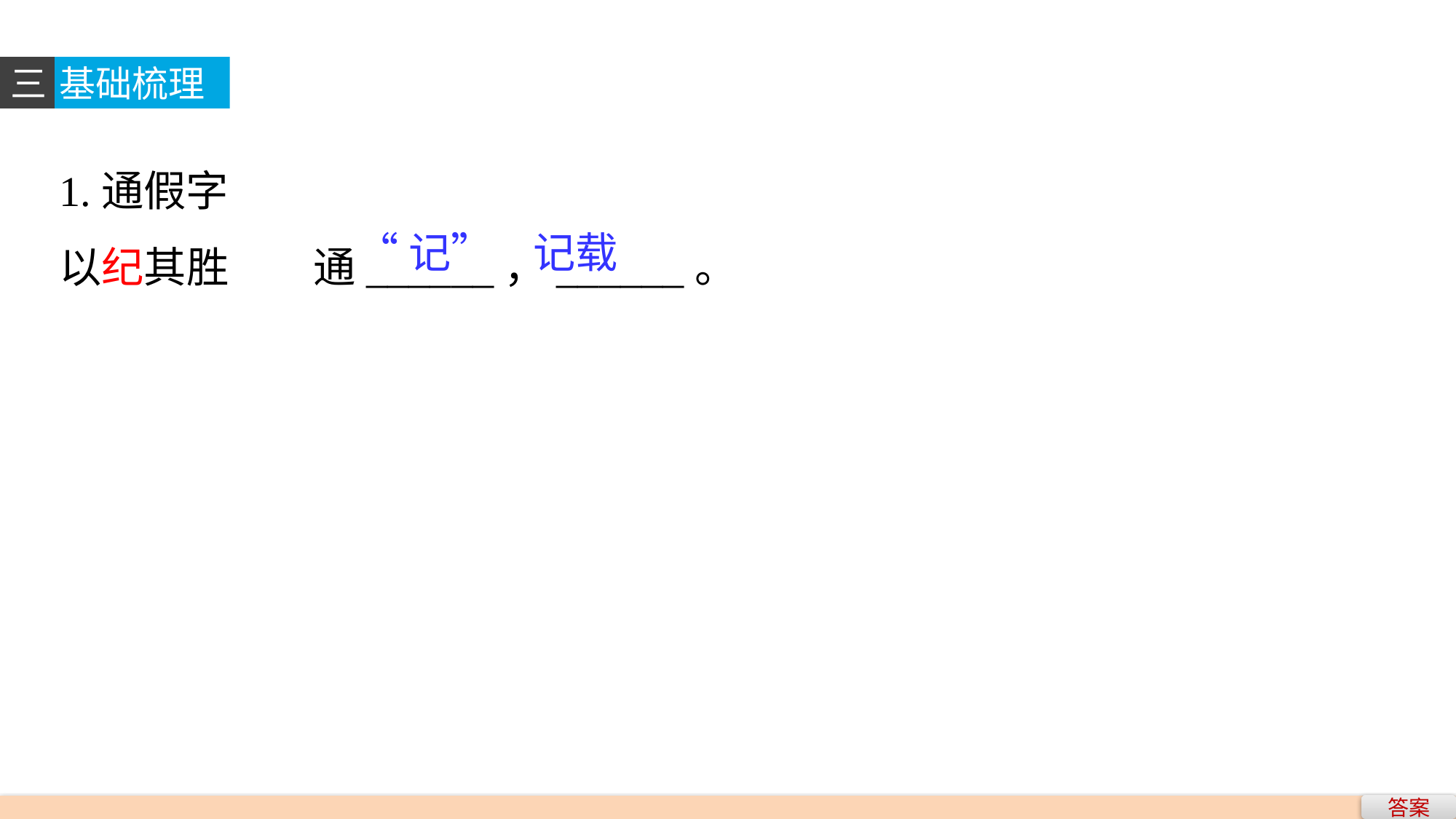

三
基础梳理
1.通假字
以纪其胜　　通______，______。
“记”
记载
答案